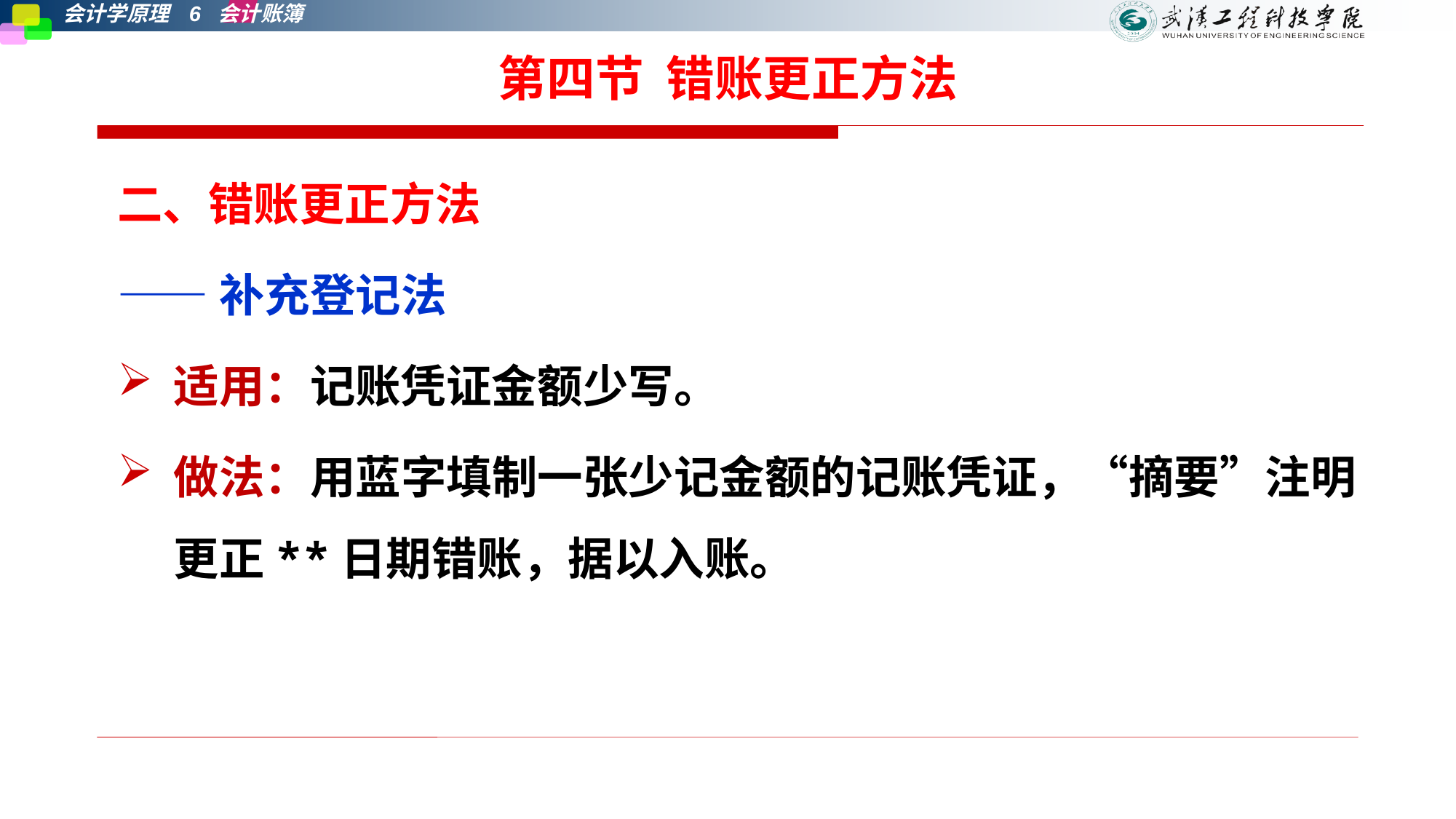

# 第四节  错账更正方法
二、错账更正方法
——补充登记法
适用：记账凭证金额少写。
做法：用蓝字填制一张少记金额的记账凭证，“摘要”注明更正**日期错账，据以入账。